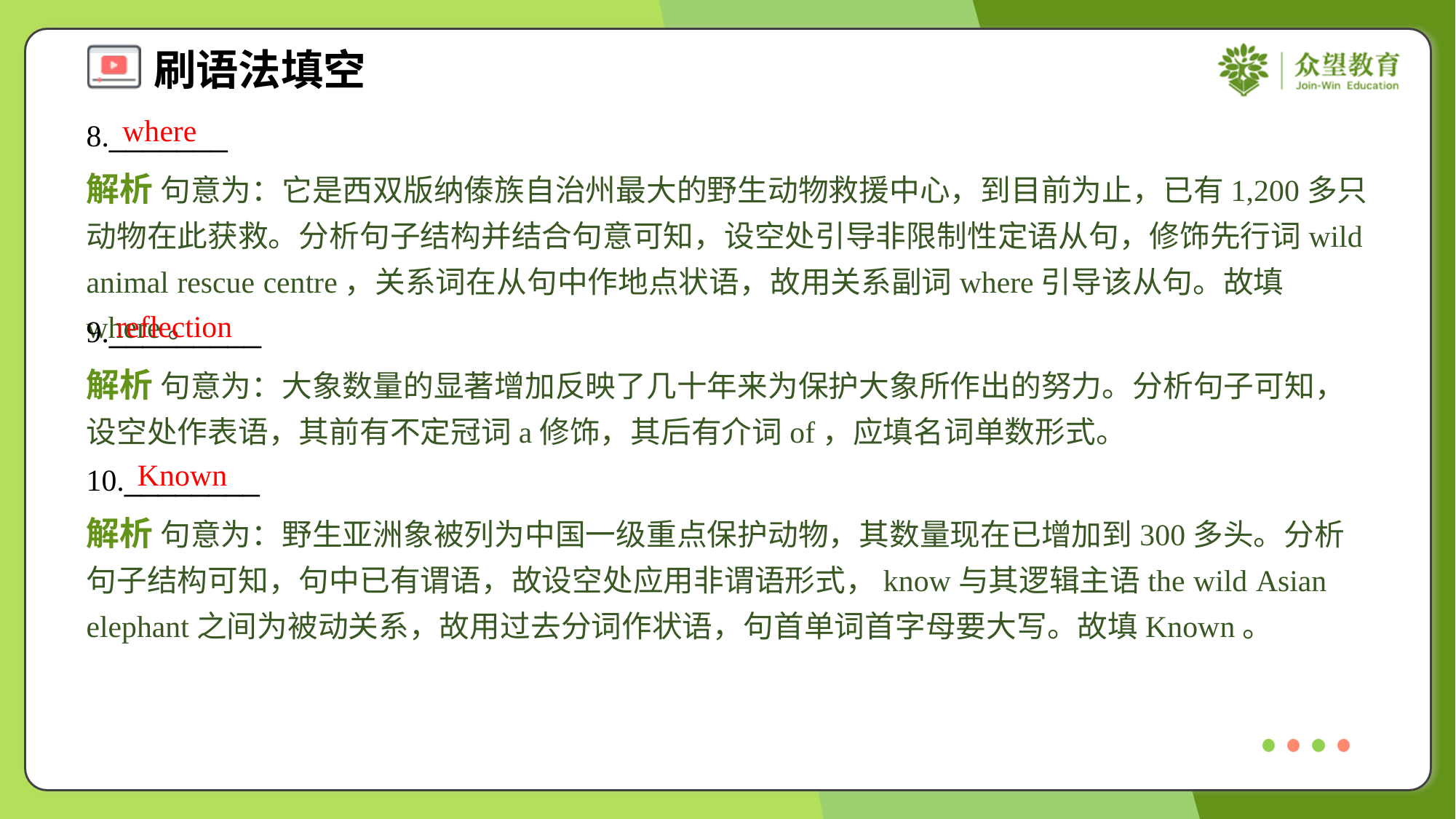

where
8._______
解析 句意为：它是西双版纳傣族自治州最大的野生动物救援中心，到目前为止，已有1,200多只动物在此获救。分析句子结构并结合句意可知，设空处引导非限制性定语从句，修饰先行词wild animal rescue centre，关系词在从句中作地点状语，故用关系副词where引导该从句。故填where。
reflection
9._________
解析 句意为：大象数量的显著增加反映了几十年来为保护大象所作出的努力。分析句子可知，设空处作表语，其前有不定冠词a修饰，其后有介词of，应填名词单数形式。
Known
10.________
解析 句意为：野生亚洲象被列为中国一级重点保护动物，其数量现在已增加到300多头。分析句子结构可知，句中已有谓语，故设空处应用非谓语形式，know与其逻辑主语the wild Asian elephant之间为被动关系，故用过去分词作状语，句首单词首字母要大写。故填Known。